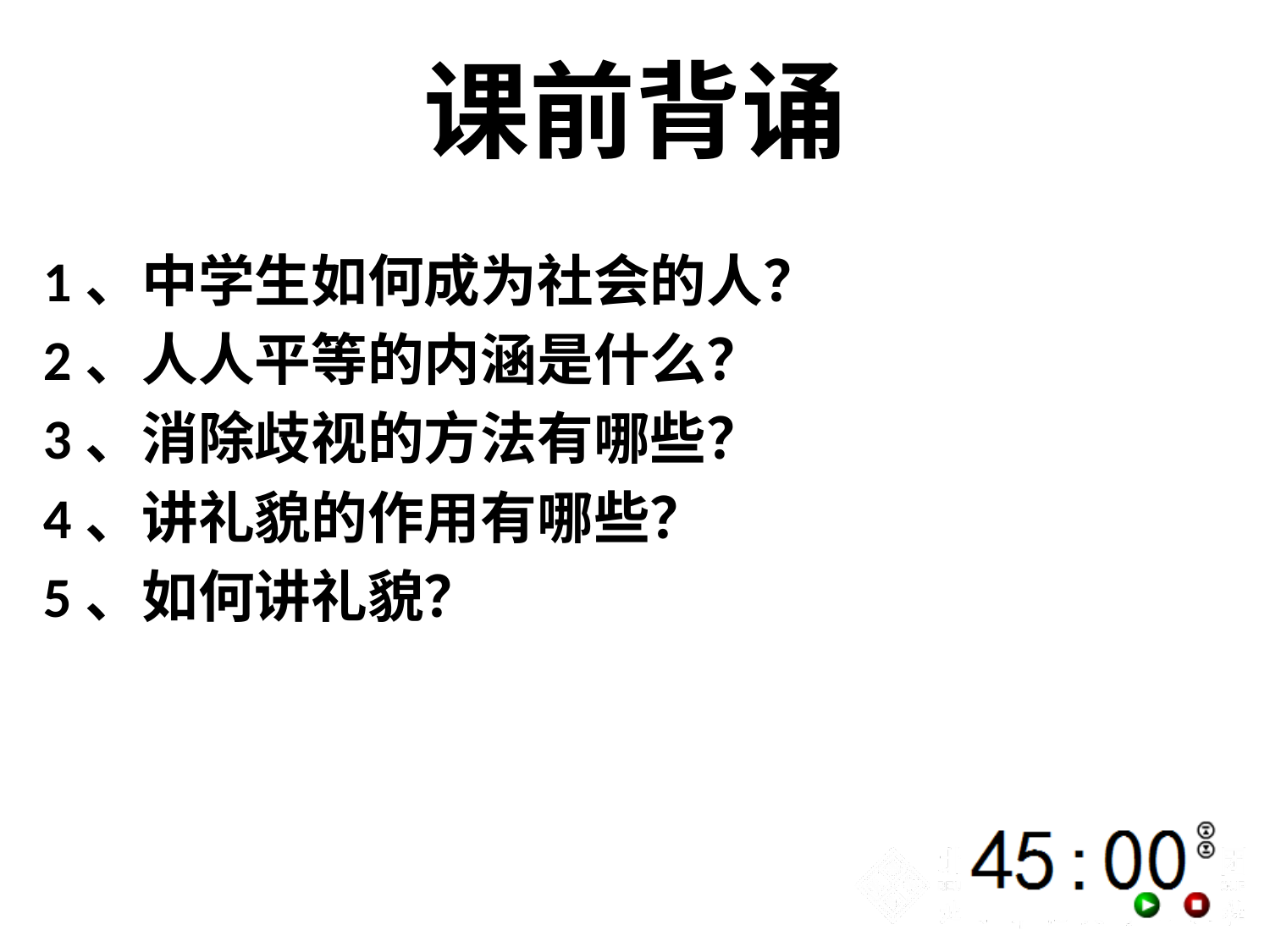

# 课前背诵

1、中学生如何成为社会的人？
2、人人平等的内涵是什么？
3、消除歧视的方法有哪些？
4、讲礼貌的作用有哪些？
5、如何讲礼貌？